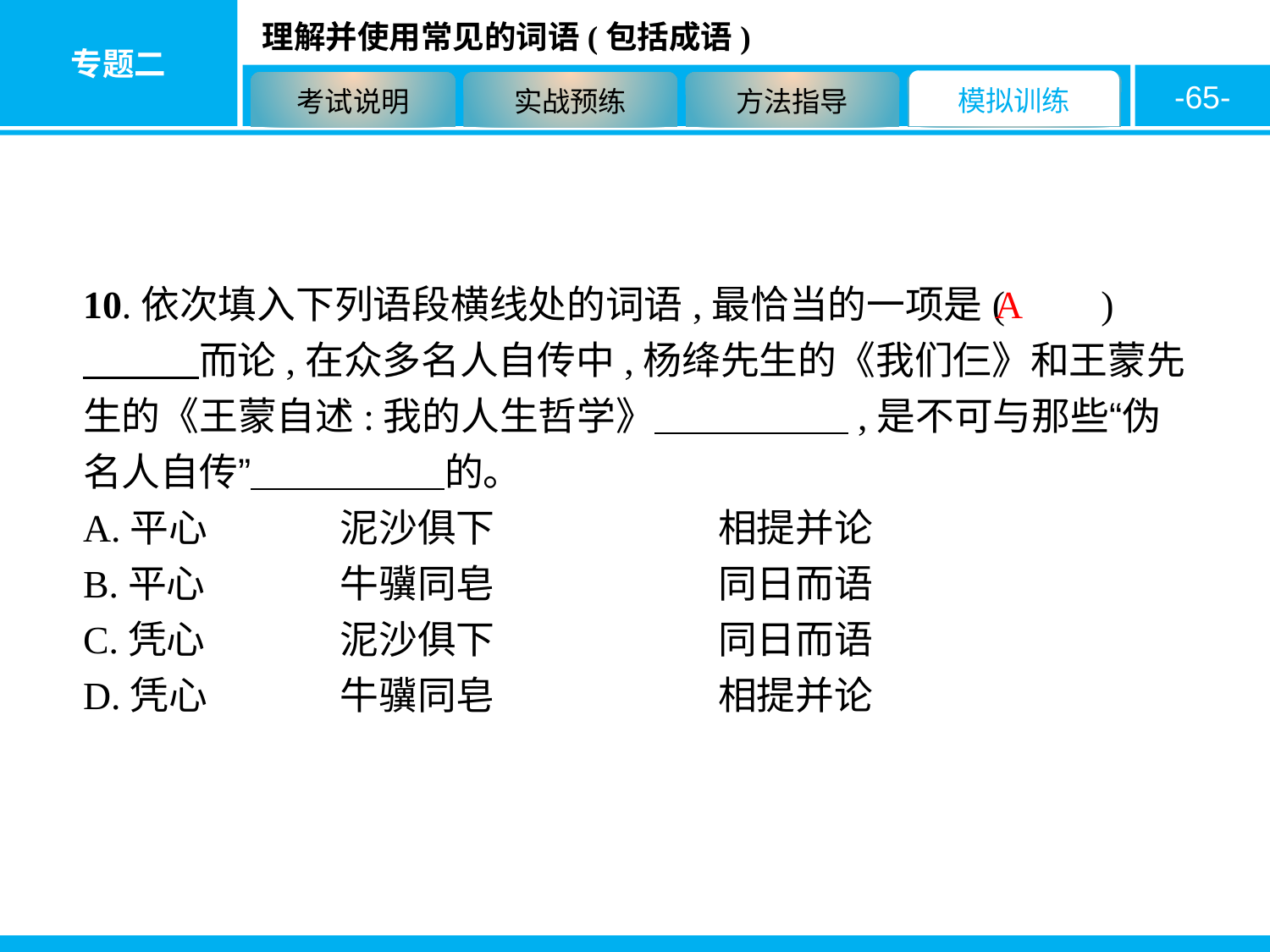

-65-
10.依次填入下列语段横线处的词语,最恰当的一项是(　　)
　　　而论,在众多名人自传中,杨绛先生的《我们仨》和王蒙先生的《王蒙自述:我的人生哲学》　　　　　,是不可与那些“伪名人自传”　　　　　的。
A.平心　　	泥沙俱下　　		相提并论
B.平心　　　	牛骥同皂　　　	同日而语
C.凭心　　　	泥沙俱下　　　	同日而语
D.凭心　　　	牛骥同皂　　　	相提并论
A